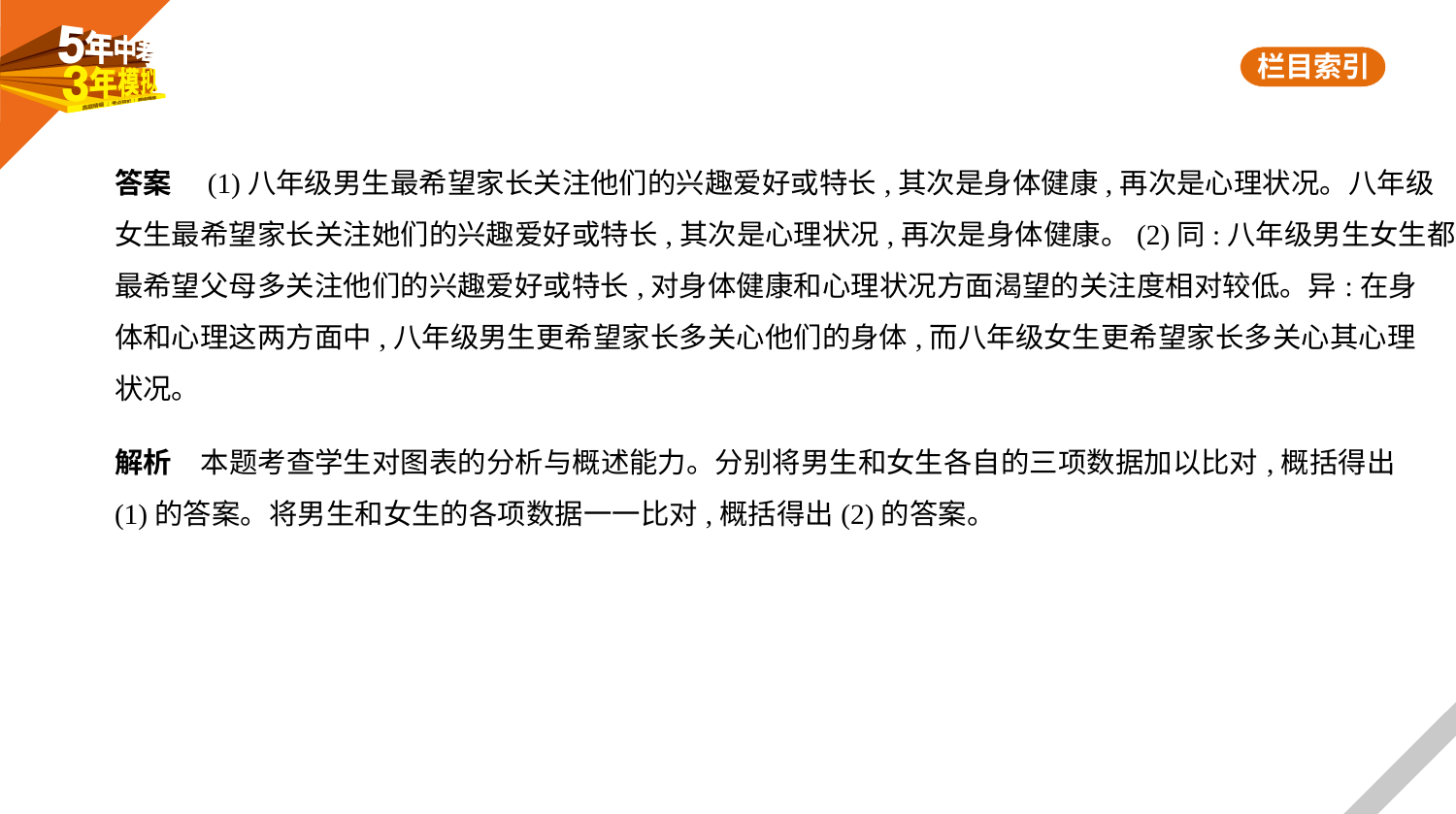

答案　(1)八年级男生最希望家长关注他们的兴趣爱好或特长,其次是身体健康,再次是心理状况。八年级
女生最希望家长关注她们的兴趣爱好或特长,其次是心理状况,再次是身体健康。(2)同:八年级男生女生都
最希望父母多关注他们的兴趣爱好或特长,对身体健康和心理状况方面渴望的关注度相对较低。异:在身
体和心理这两方面中,八年级男生更希望家长多关心他们的身体,而八年级女生更希望家长多关心其心理
状况。
解析　本题考查学生对图表的分析与概述能力。分别将男生和女生各自的三项数据加以比对,概括得出
(1)的答案。将男生和女生的各项数据一一比对,概括得出(2)的答案。